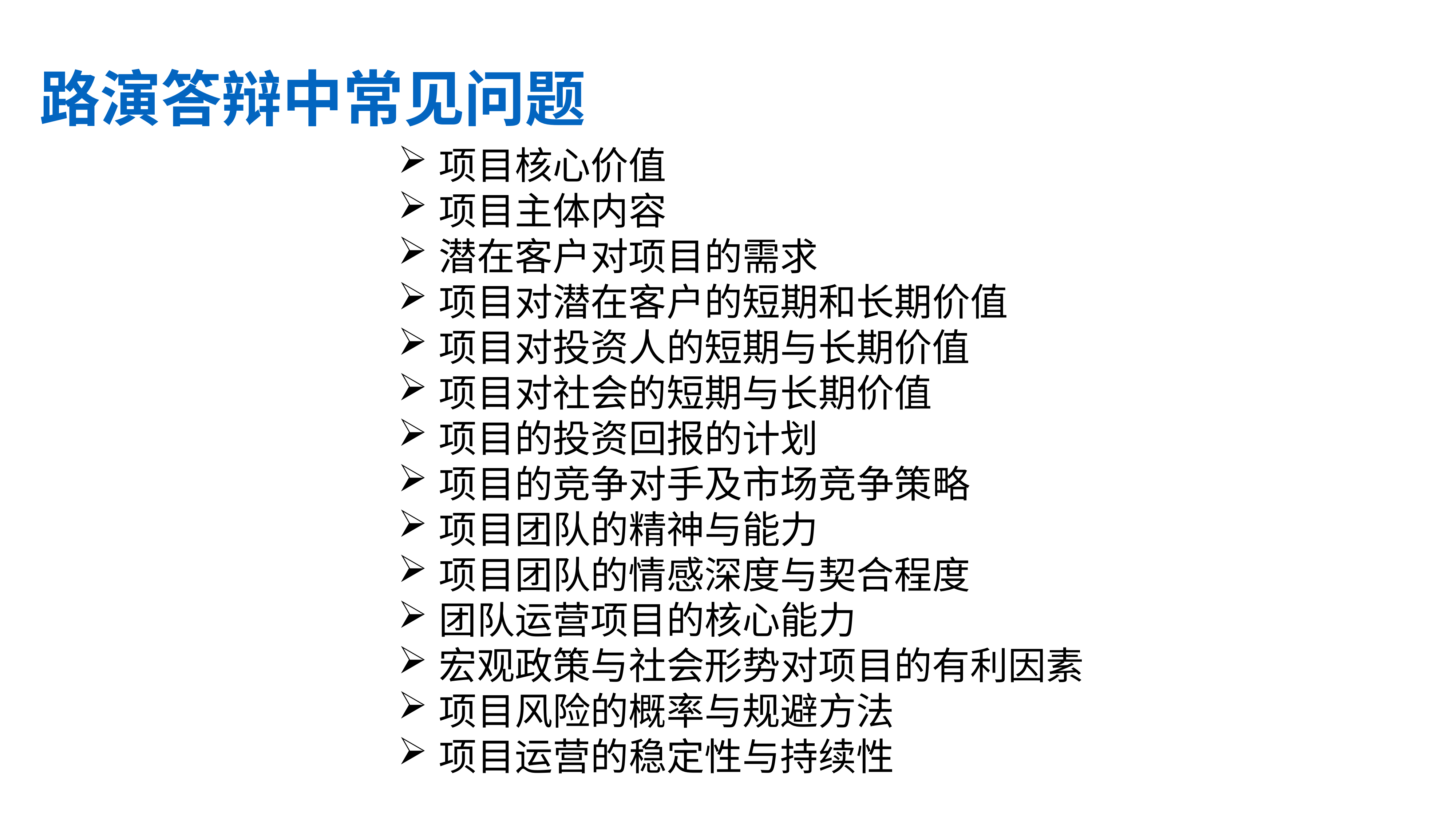

路演答辩中常见问题
项目核心价值
项目主体内容
潜在客户对项目的需求
项目对潜在客户的短期和长期价值
项目对投资人的短期与长期价值
项目对社会的短期与长期价值
项目的投资回报的计划
项目的竞争对手及市场竞争策略
项目团队的精神与能力
项目团队的情感深度与契合程度
团队运营项目的核心能力
宏观政策与社会形势对项目的有利因素
项目风险的概率与规避方法
项目运营的稳定性与持续性